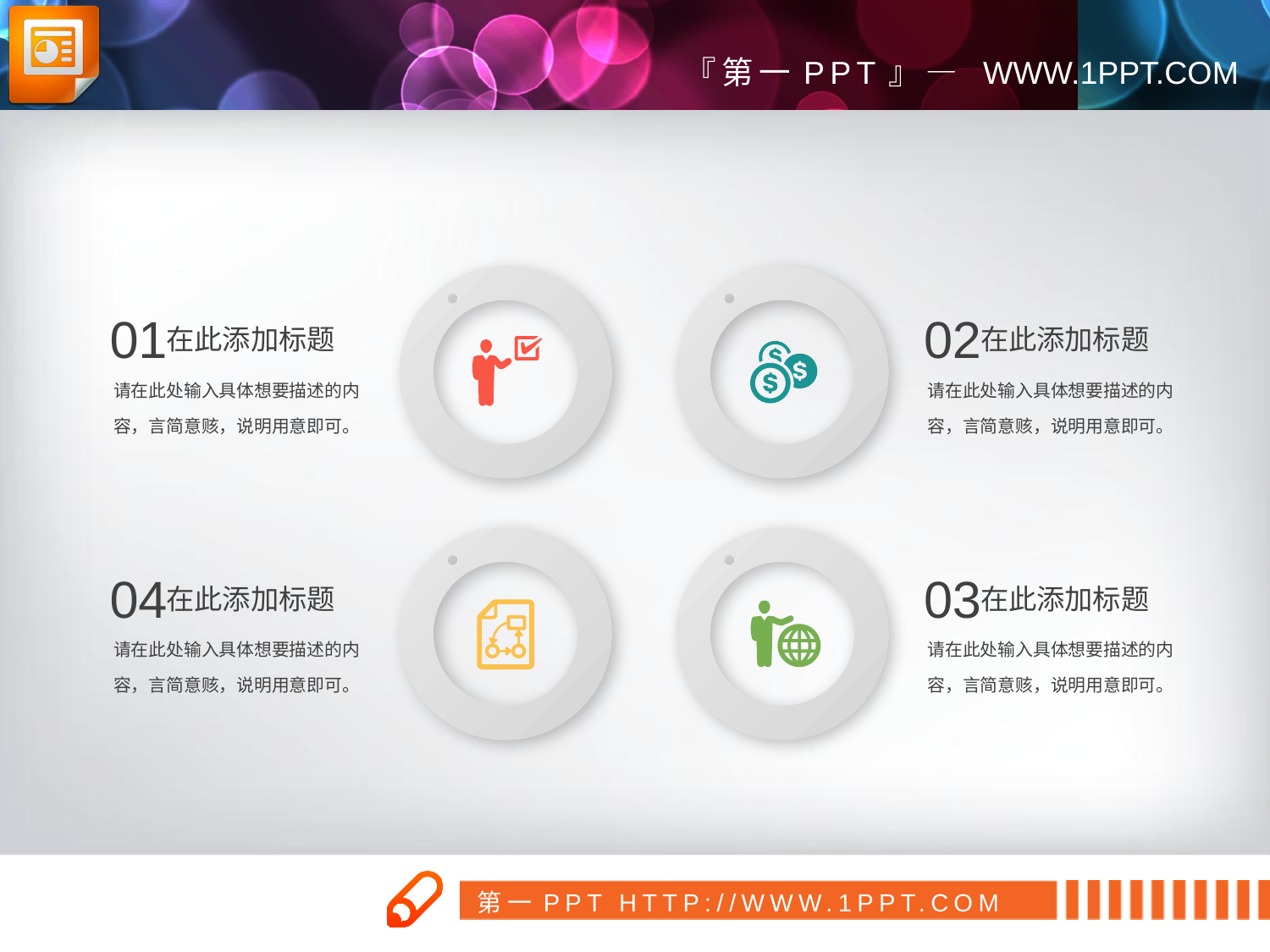

02
在此添加标题
请在此处输入具体想要描述的内容，言简意赅，说明用意即可。
01
在此添加标题
请在此处输入具体想要描述的内容，言简意赅，说明用意即可。

04
在此添加标题
请在此处输入具体想要描述的内容，言简意赅，说明用意即可。
03
在此添加标题
请在此处输入具体想要描述的内容，言简意赅，说明用意即可。